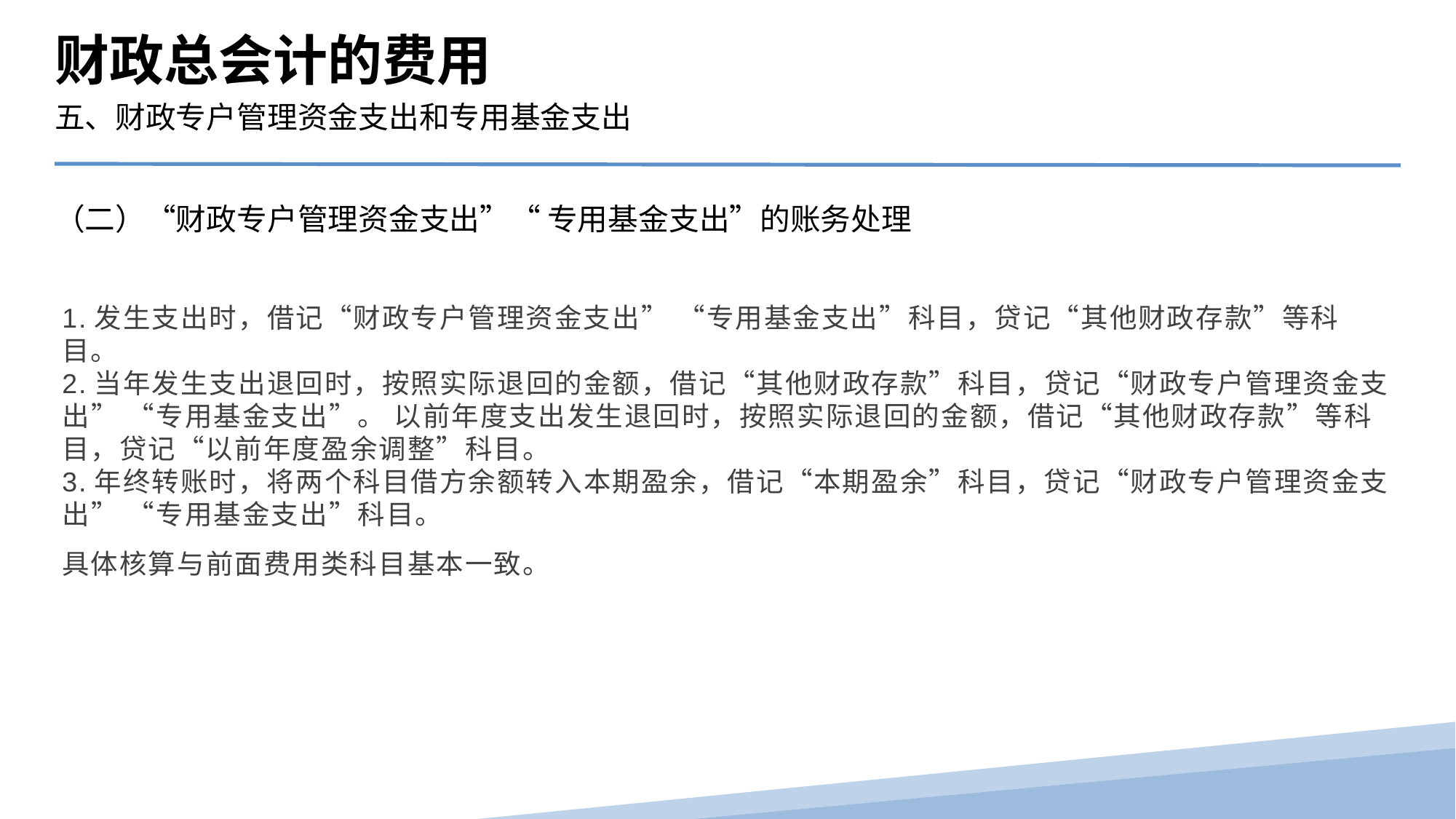

财政总会计的费用
五、财政专户管理资金支出和专用基金支出
（二）“财政专户管理资金支出”“ 专用基金支出”的账务处理
1.发生支出时，借记“财政专户管理资金支出” “专用基金支出”科目，贷记“其他财政存款”等科目。
2.当年发生支出退回时，按照实际退回的金额，借记“其他财政存款”科目，贷记“财政专户管理资金支出” “专用基金支出”。 以前年度支出发生退回时，按照实际退回的金额，借记“其他财政存款”等科目，贷记“以前年度盈余调整”科目。
3.年终转账时，将两个科目借方余额转入本期盈余，借记“本期盈余”科目，贷记“财政专户管理资金支出” “专用基金支出”科目。
具体核算与前面费用类科目基本一致。